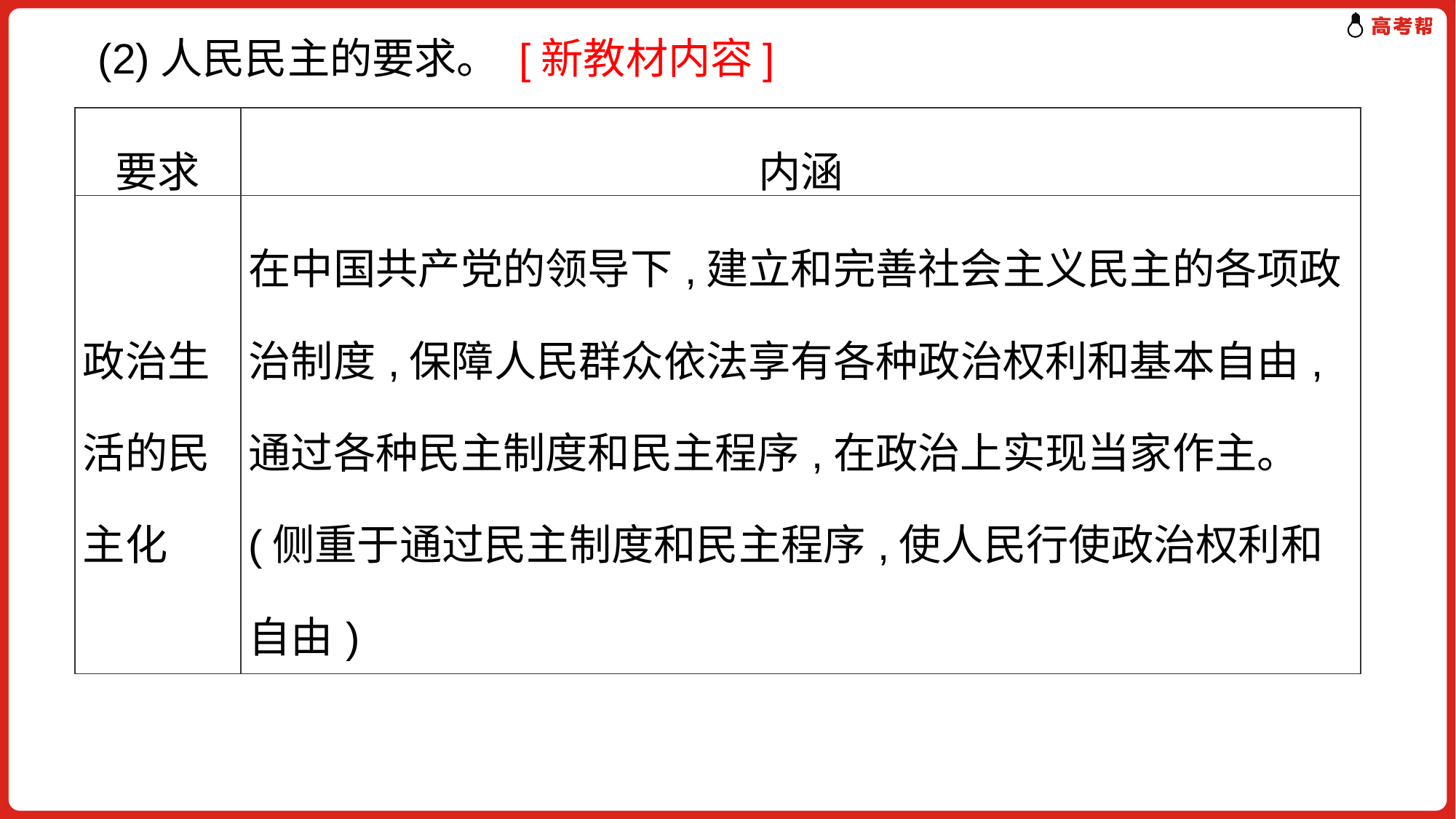

(2)人民民主的要求。 [新教材内容]

| 要求 | 内涵 |
| --- | --- |
| 政治生活的民主化 | 在中国共产党的领导下,建立和完善社会主义民主的各项政治制度,保障人民群众依法享有各种政治权利和基本自由,通过各种民主制度和民主程序,在政治上实现当家作主。(侧重于通过民主制度和民主程序,使人民行使政治权利和自由) |